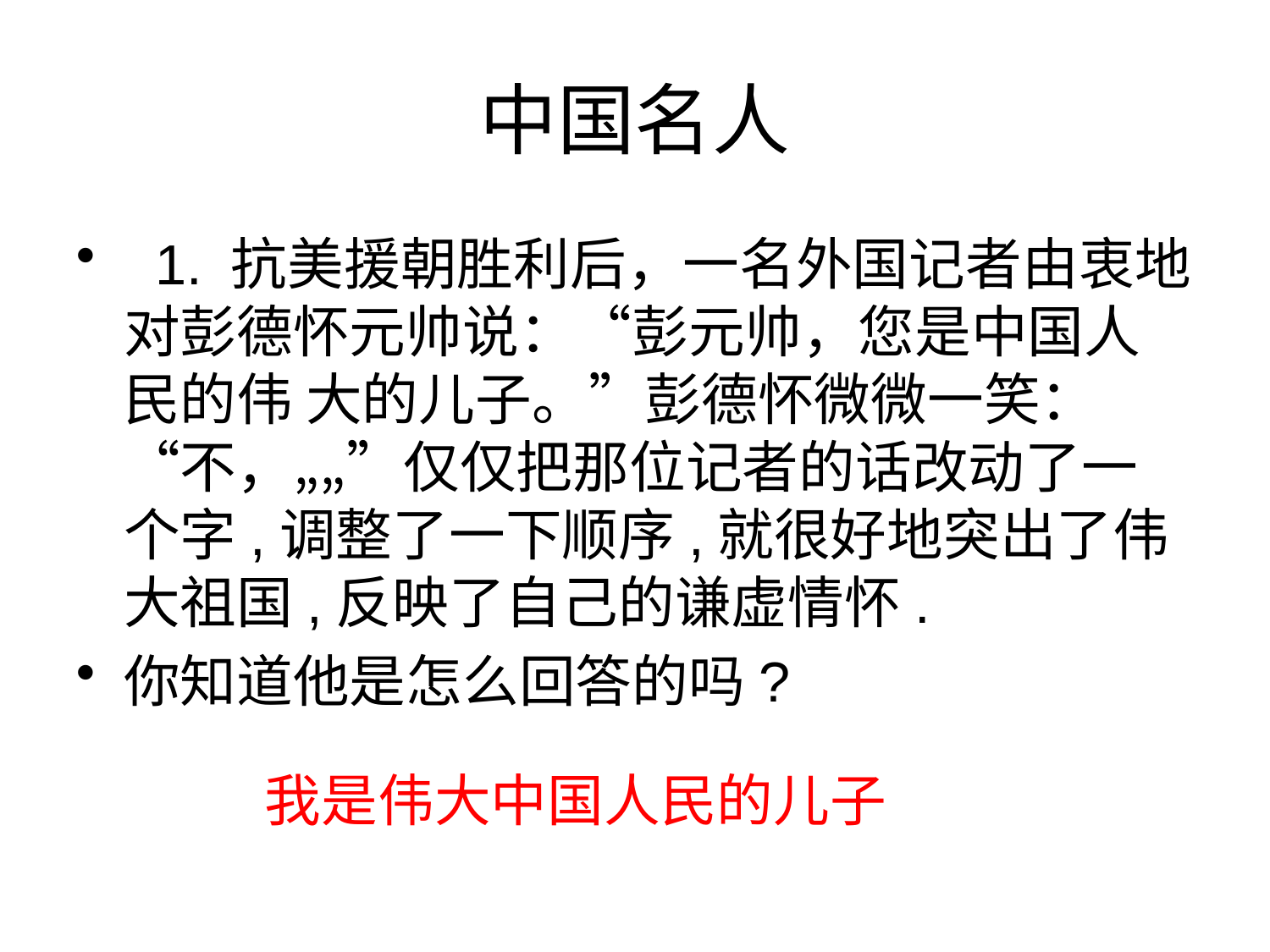

# 中国名人
  1. 抗美援朝胜利后，一名外国记者由衷地对彭德怀元帅说：“彭元帅，您是中国人民的伟 大的儿子。”彭德怀微微一笑：“不，„„”仅仅把那位记者的话改动了一个字,调整了一下顺序,就很好地突出了伟大祖国,反映了自己的谦虚情怀.
你知道他是怎么回答的吗?

我是伟大中国人民的儿子